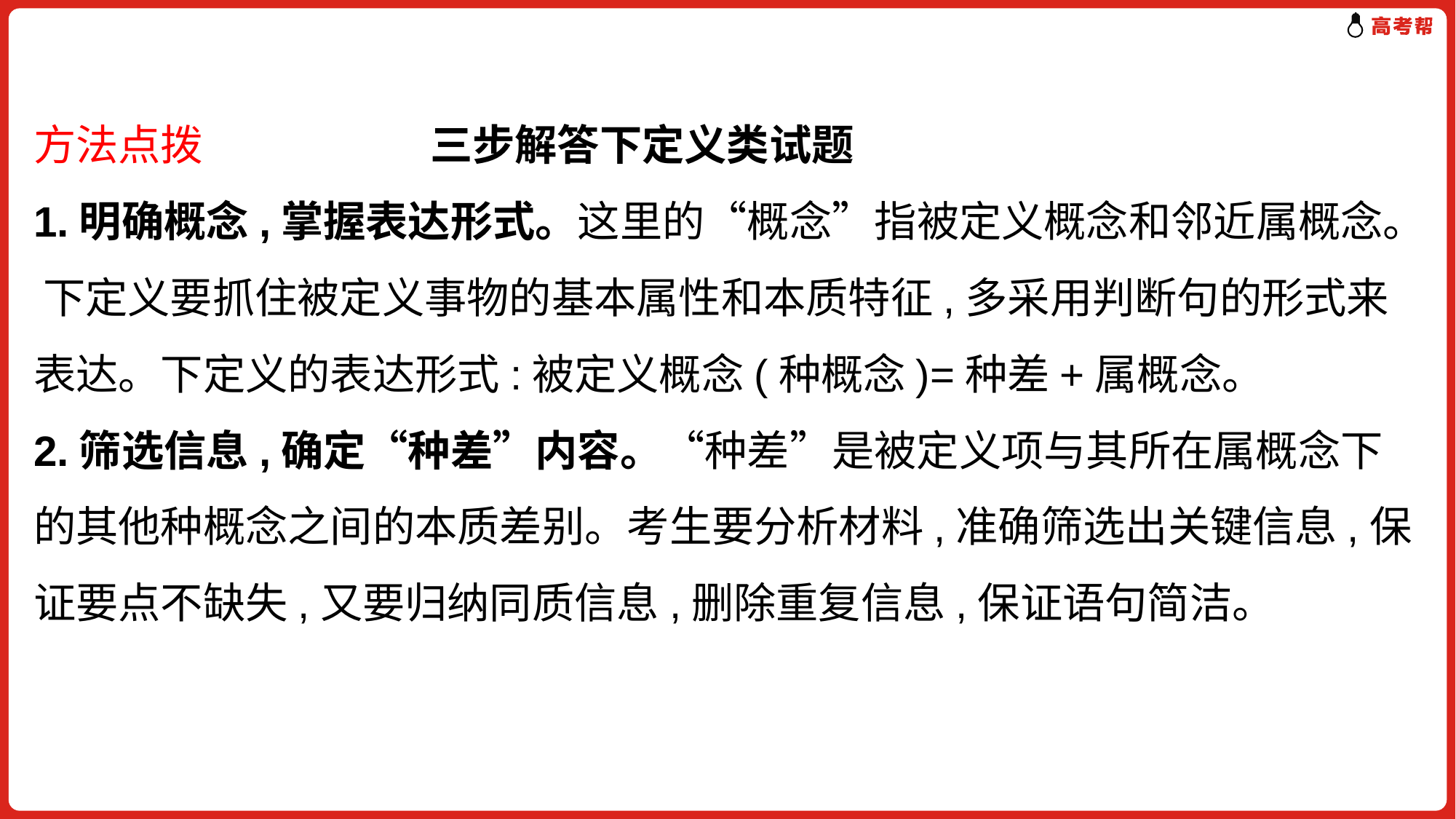

方法点拨                        三步解答下定义类试题
1.明确概念,掌握表达形式。这里的“概念”指被定义概念和邻近属概念。 下定义要抓住被定义事物的基本属性和本质特征,多采用判断句的形式来表达。下定义的表达形式:被定义概念(种概念)=种差+属概念。
2.筛选信息,确定“种差”内容。“种差”是被定义项与其所在属概念下的其他种概念之间的本质差别。考生要分析材料,准确筛选出关键信息,保证要点不缺失,又要归纳同质信息,删除重复信息,保证语句简洁。